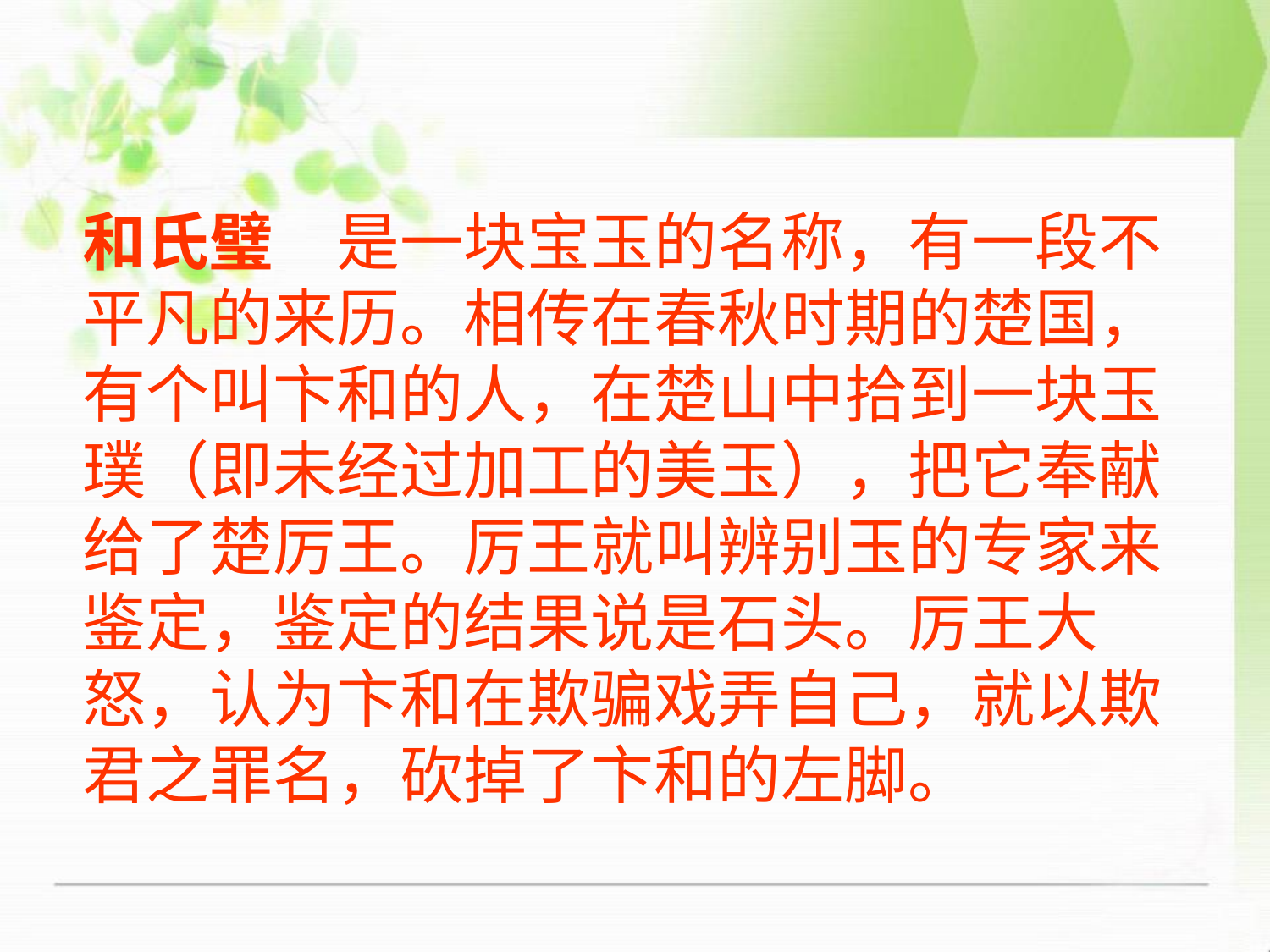

和氏璧　是一块宝玉的名称，有一段不平凡的来历。相传在春秋时期的楚国，有个叫卞和的人，在楚山中拾到一块玉璞（即未经过加工的美玉），把它奉献给了楚厉王。厉王就叫辨别玉的专家来鉴定，鉴定的结果说是石头。厉王大怒，认为卞和在欺骗戏弄自己，就以欺君之罪名，砍掉了卞和的左脚。